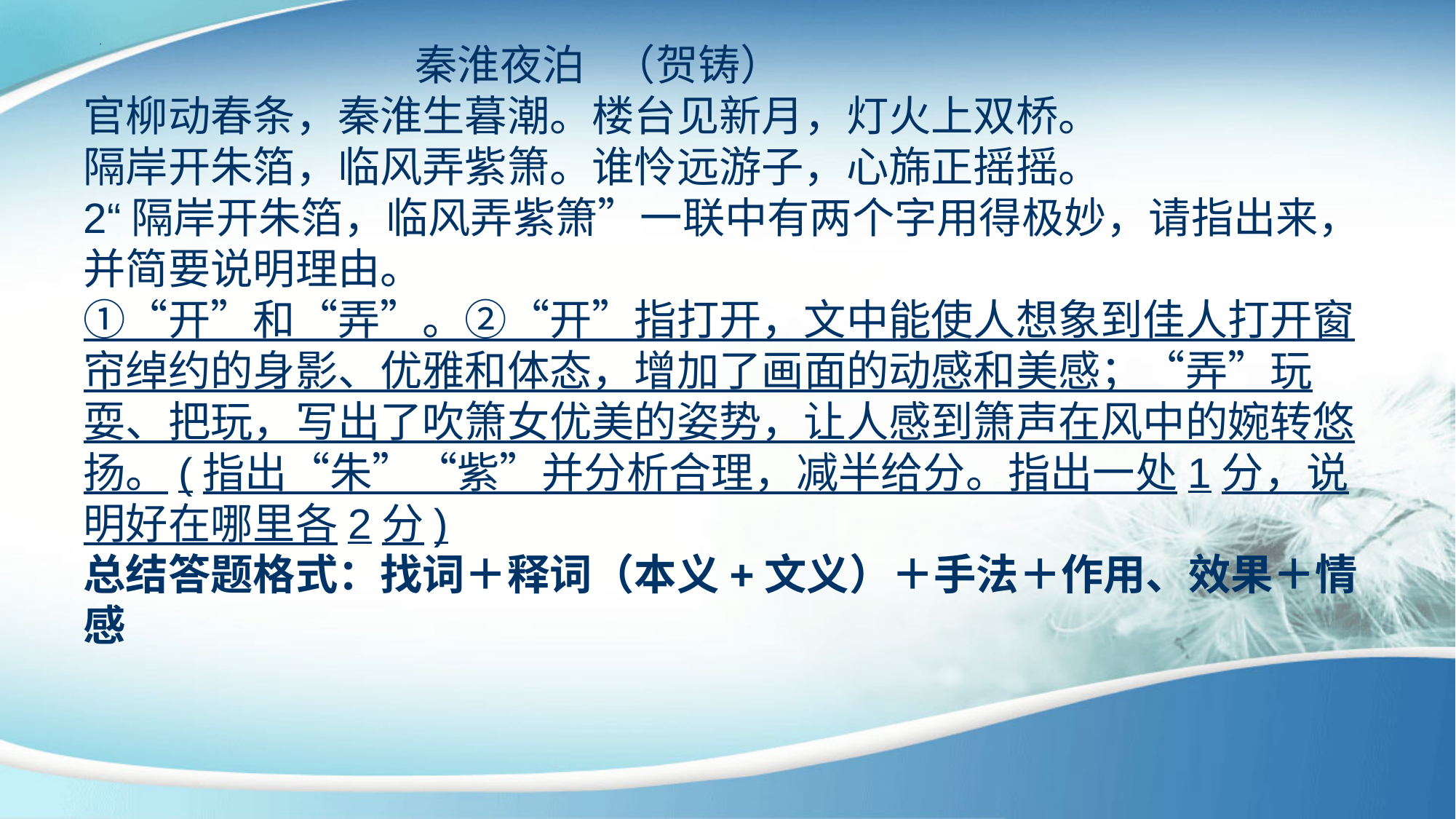

秦淮夜泊   （贺铸）
官柳动春条，秦淮生暮潮。楼台见新月，灯火上双桥。
隔岸开朱箔，临风弄紫箫。谁怜远游子，心旆正摇摇。
2“隔岸开朱箔，临风弄紫箫”一联中有两个字用得极妙，请指出来，并简要说明理由。
①“开”和“弄”。②“开”指打开，文中能使人想象到佳人打开窗帘绰约的身影、优雅和体态，增加了画面的动感和美感；“弄”玩耍、把玩，写出了吹箫女优美的姿势，让人感到箫声在风中的婉转悠扬。(指出“朱”“紫”并分析合理，减半给分。指出一处1分，说明好在哪里各2分)
总结答题格式：找词＋释词（本义+文义）＋手法＋作用、效果＋情感